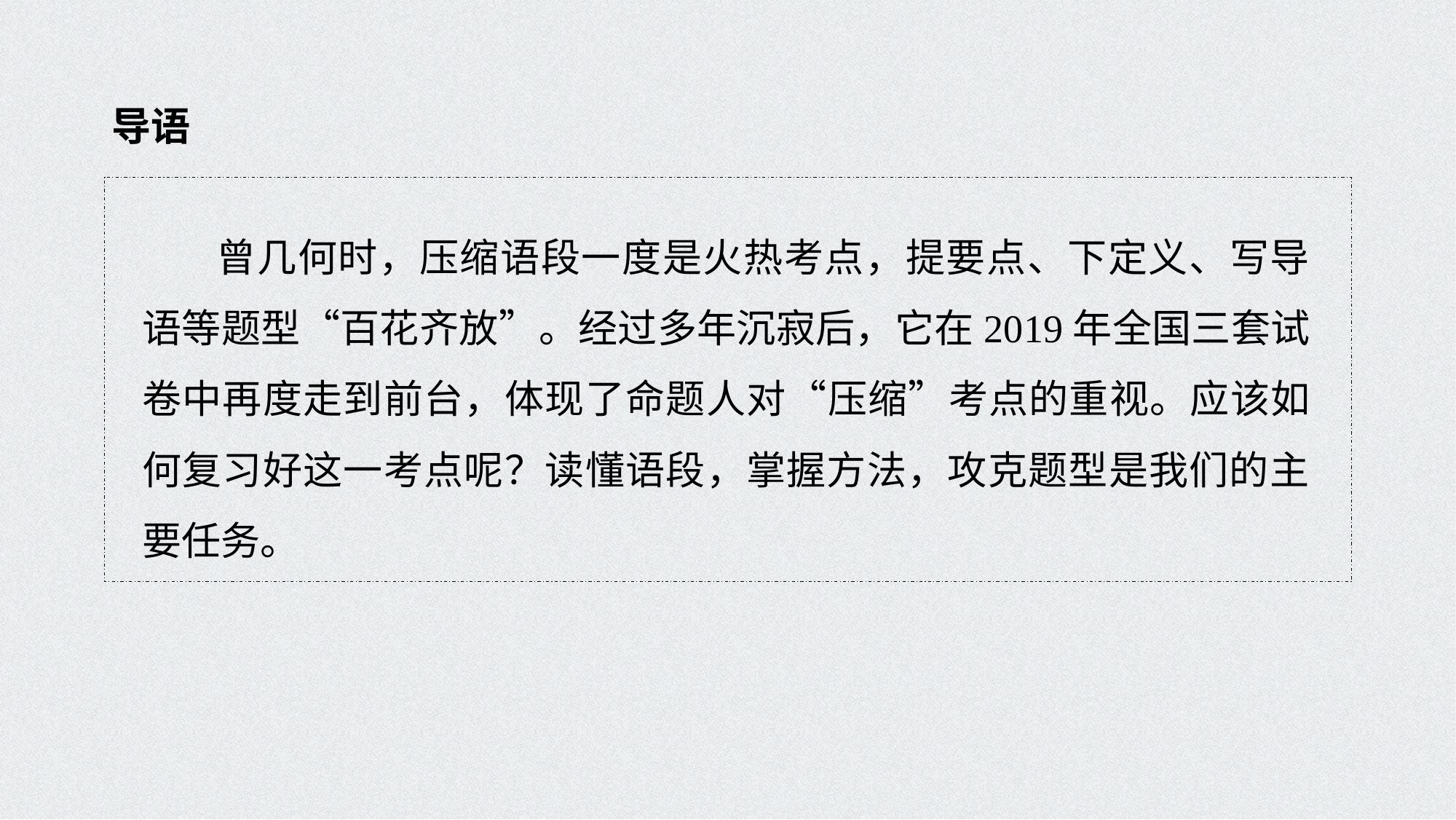

导语

曾几何时，压缩语段一度是火热考点，提要点、下定义、写导语等题型“百花齐放”。经过多年沉寂后，它在2019年全国三套试卷中再度走到前台，体现了命题人对“压缩”考点的重视。应该如何复习好这一考点呢？读懂语段，掌握方法，攻克题型是我们的主要任务。